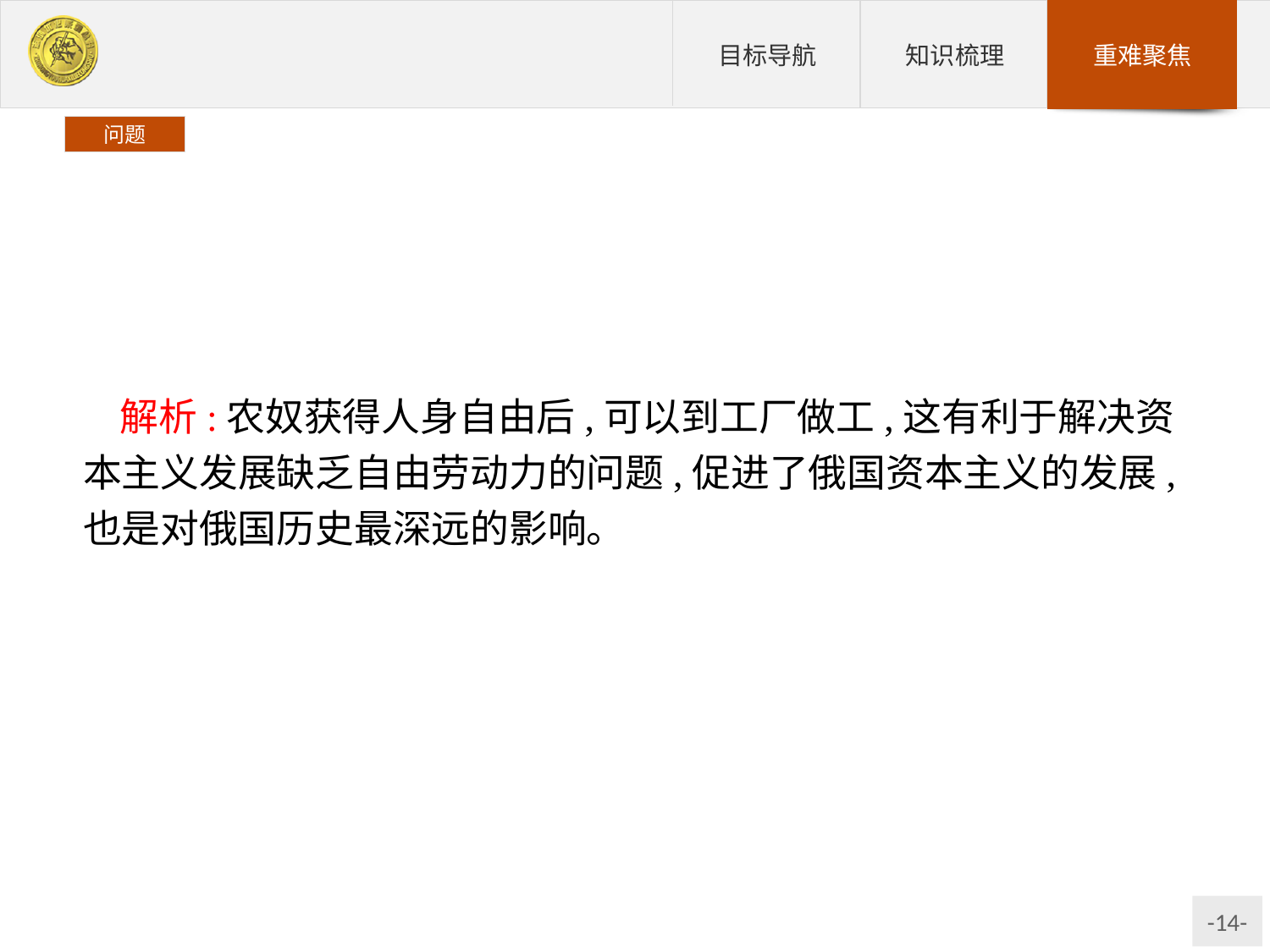

问题
解析:农奴获得人身自由后,可以到工厂做工,这有利于解决资本主义发展缺乏自由劳动力的问题,促进了俄国资本主义的发展,也是对俄国历史最深远的影响。
答案:B